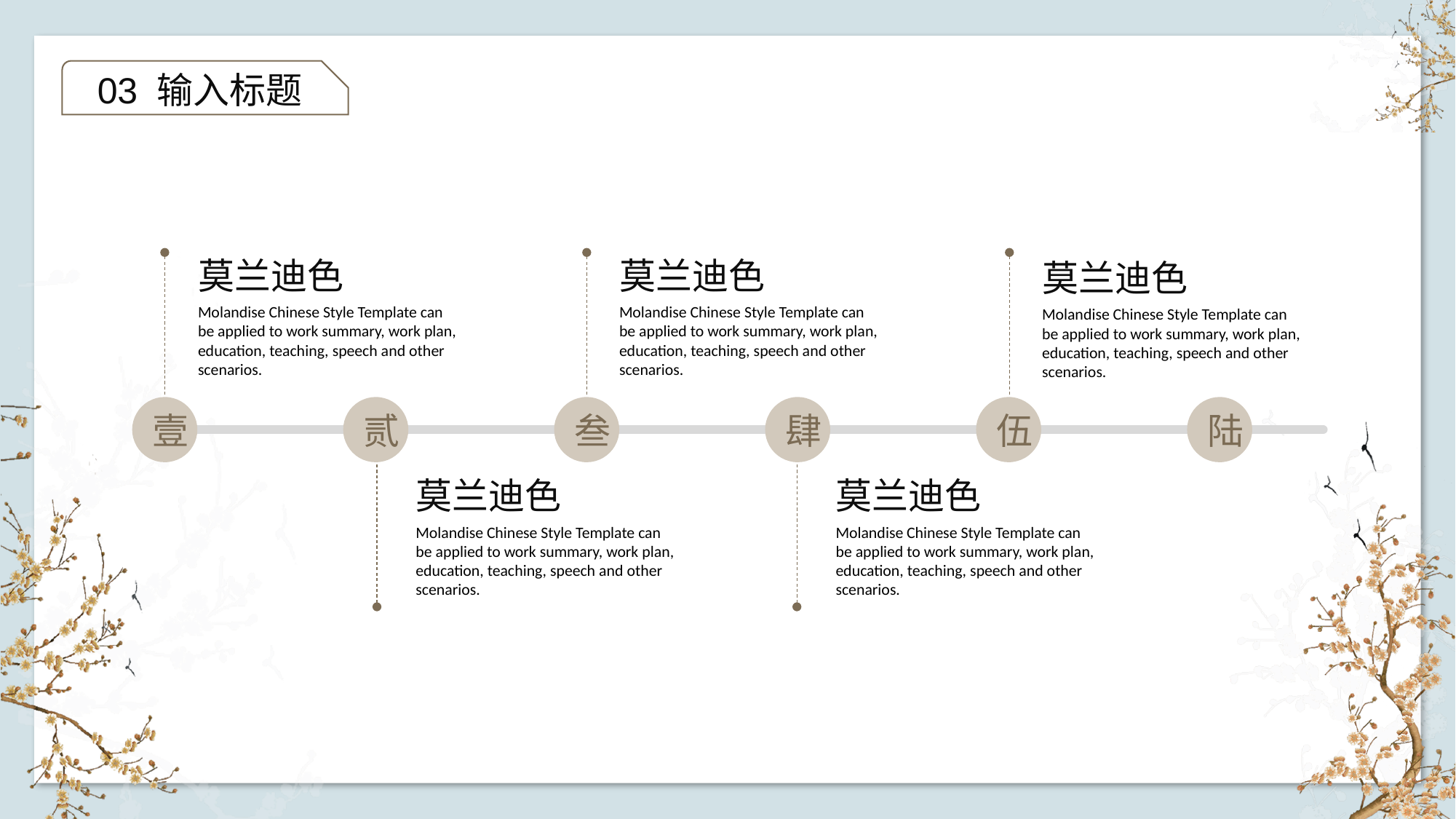

03 输入标题
莫兰迪色
莫兰迪色
莫兰迪色
Molandise Chinese Style Template can be applied to work summary, work plan, education, teaching, speech and other scenarios.
Molandise Chinese Style Template can be applied to work summary, work plan, education, teaching, speech and other scenarios.
Molandise Chinese Style Template can be applied to work summary, work plan, education, teaching, speech and other scenarios.
壹
贰
叁
肆
伍
陆
莫兰迪色
莫兰迪色
Molandise Chinese Style Template can be applied to work summary, work plan, education, teaching, speech and other scenarios.
Molandise Chinese Style Template can be applied to work summary, work plan, education, teaching, speech and other scenarios.